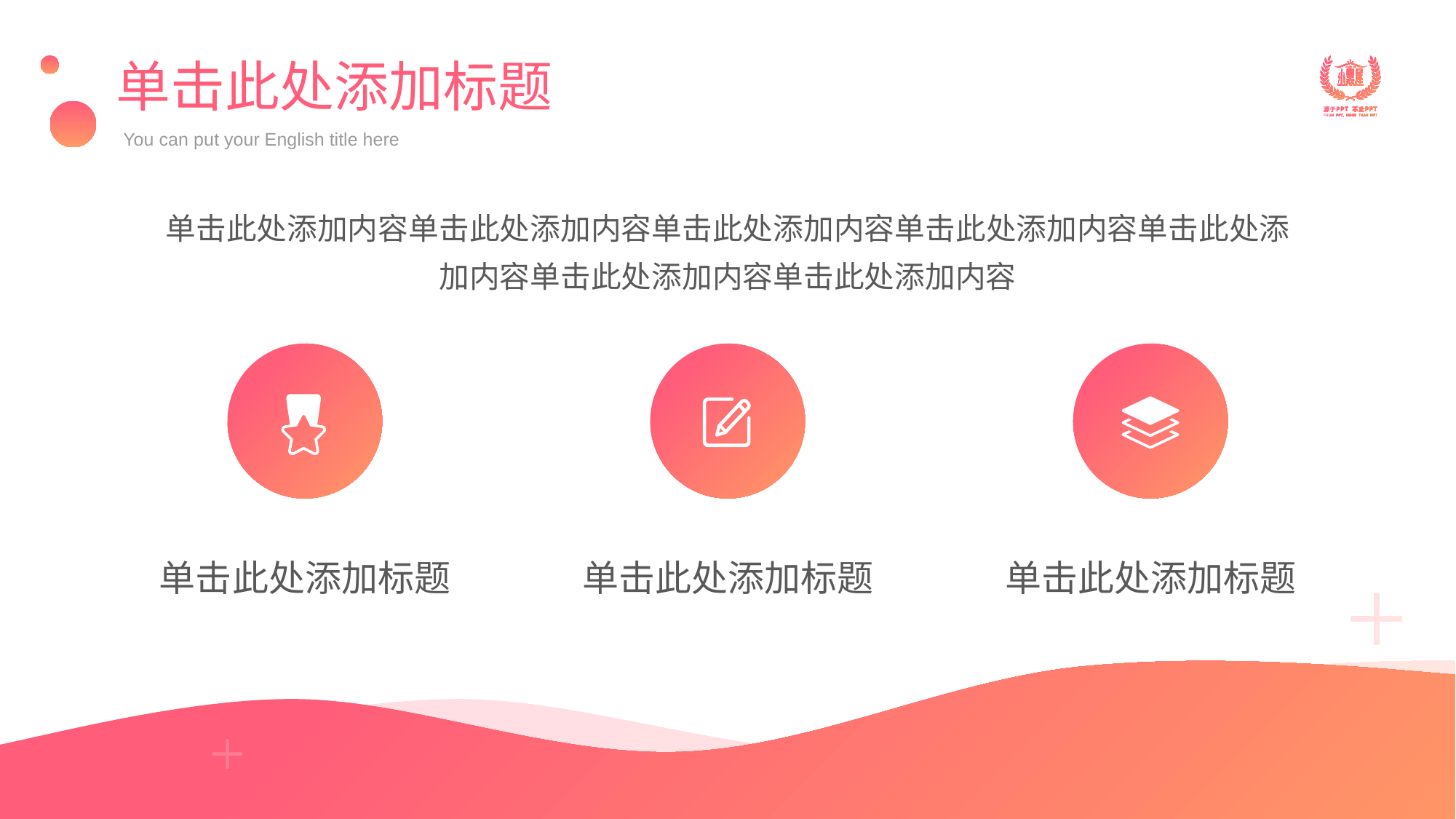

# 单击此处添加标题

You can put your English title here
单击此处添加内容单击此处添加内容单击此处添加内容单击此处添加内容单击此处添加内容单击此处添加内容单击此处添加内容

单击此处添加标题
单击此处添加标题
单击此处添加标题